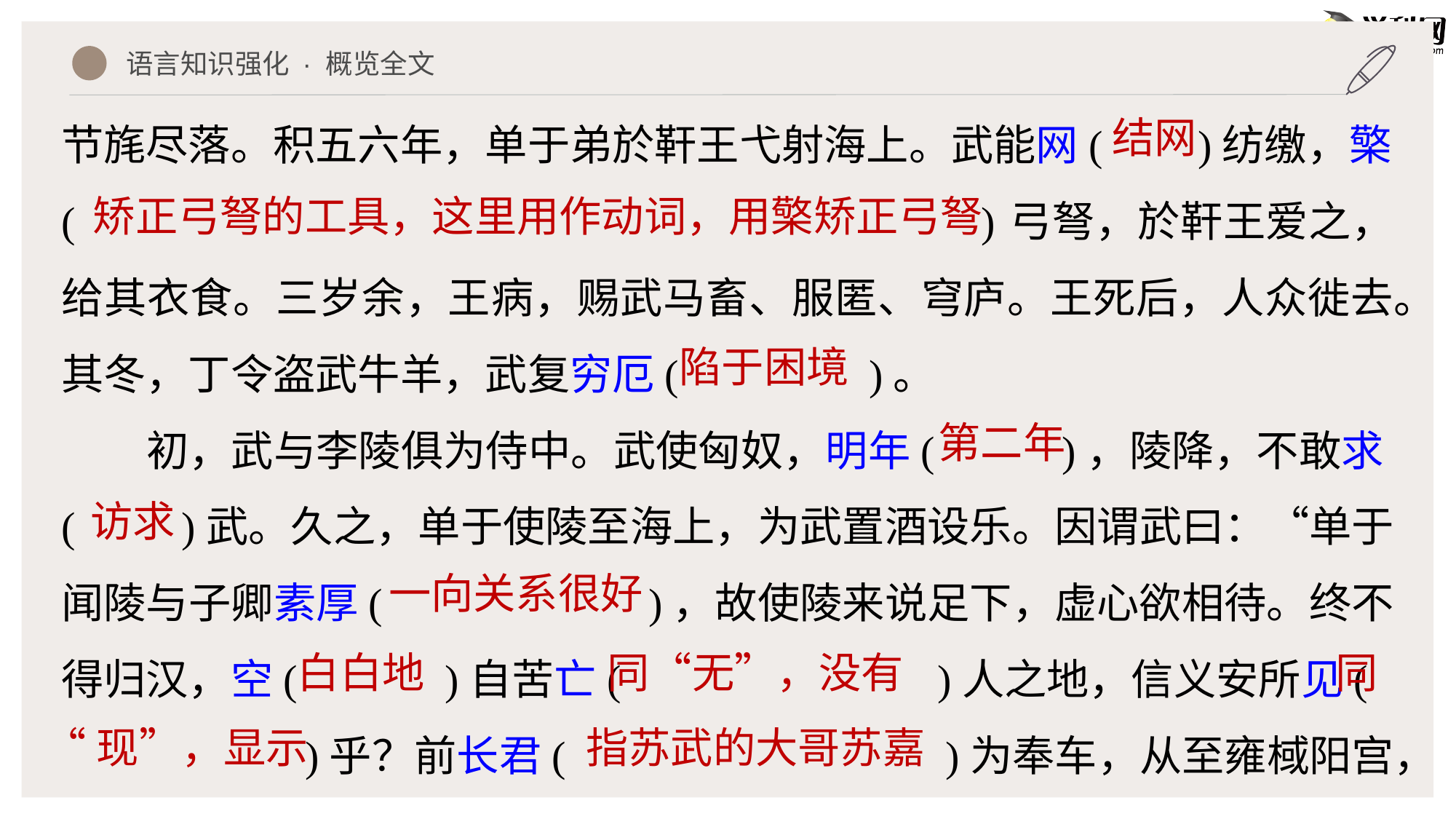

语言知识强化 · 概览全文

节旄尽落。积五六年，单于弟於靬王弋射海上。武能网(         )纺缴，檠(                                                                                   )弓弩，於靬王爱之，给其衣食。三岁余，王病，赐武马畜、服匿、穹庐。王死后，人众徙去。其冬，丁令盗武牛羊，武复穷厄(                  )。
初，武与李陵俱为侍中。武使匈奴，明年(            )，陵降，不敢求(          )武。久之，单于使陵至海上，为武置酒设乐。因谓武曰：“单于闻陵与子卿素厚(                         )，故使陵来说足下，虚心欲相待。终不得归汉，空(              )自苦亡(                              )人之地，信义安所见(
               )乎？前长君(                                    )为奉车，从至雍棫阳宫，
结网
矫正弓弩的工具，这里用作动词，用檠矫正弓弩
陷于困境
第二年
访求
一向关系很好
白白地
同“无”，没有
同
“现”，显示
指苏武的大哥苏嘉